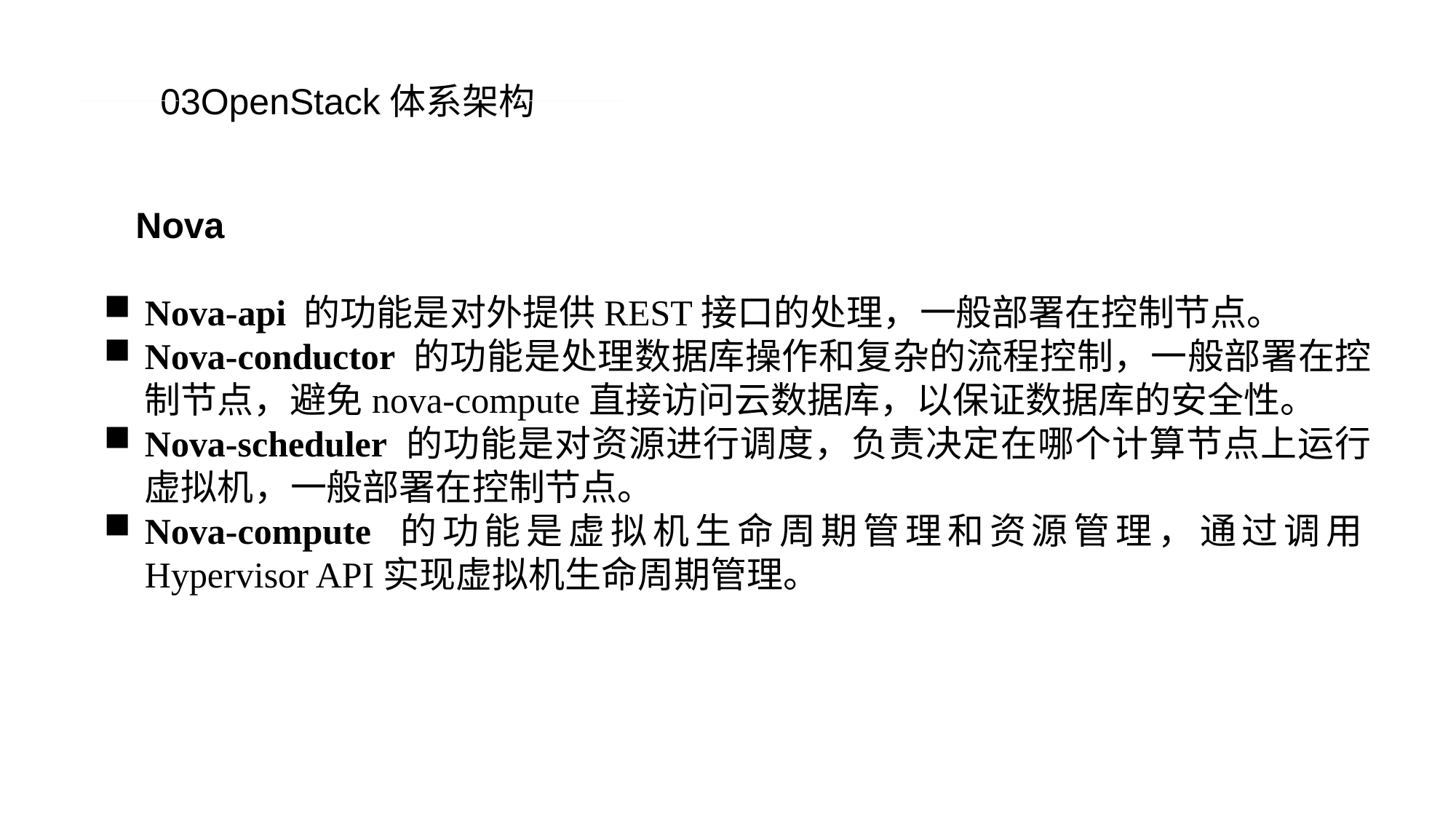

03OpenStack体系架构
Nova

Nova-api 的功能是对外提供REST接口的处理，一般部署在控制节点。
Nova-conductor 的功能是处理数据库操作和复杂的流程控制，一般部署在控制节点，避免nova-compute直接访问云数据库，以保证数据库的安全性。
Nova-scheduler 的功能是对资源进行调度，负责决定在哪个计算节点上运行虚拟机，一般部署在控制节点。
Nova-compute 的功能是虚拟机生命周期管理和资源管理，通过调用Hypervisor API实现虚拟机生命周期管理。
PPT模板 http://www.1ppt.com/moban/